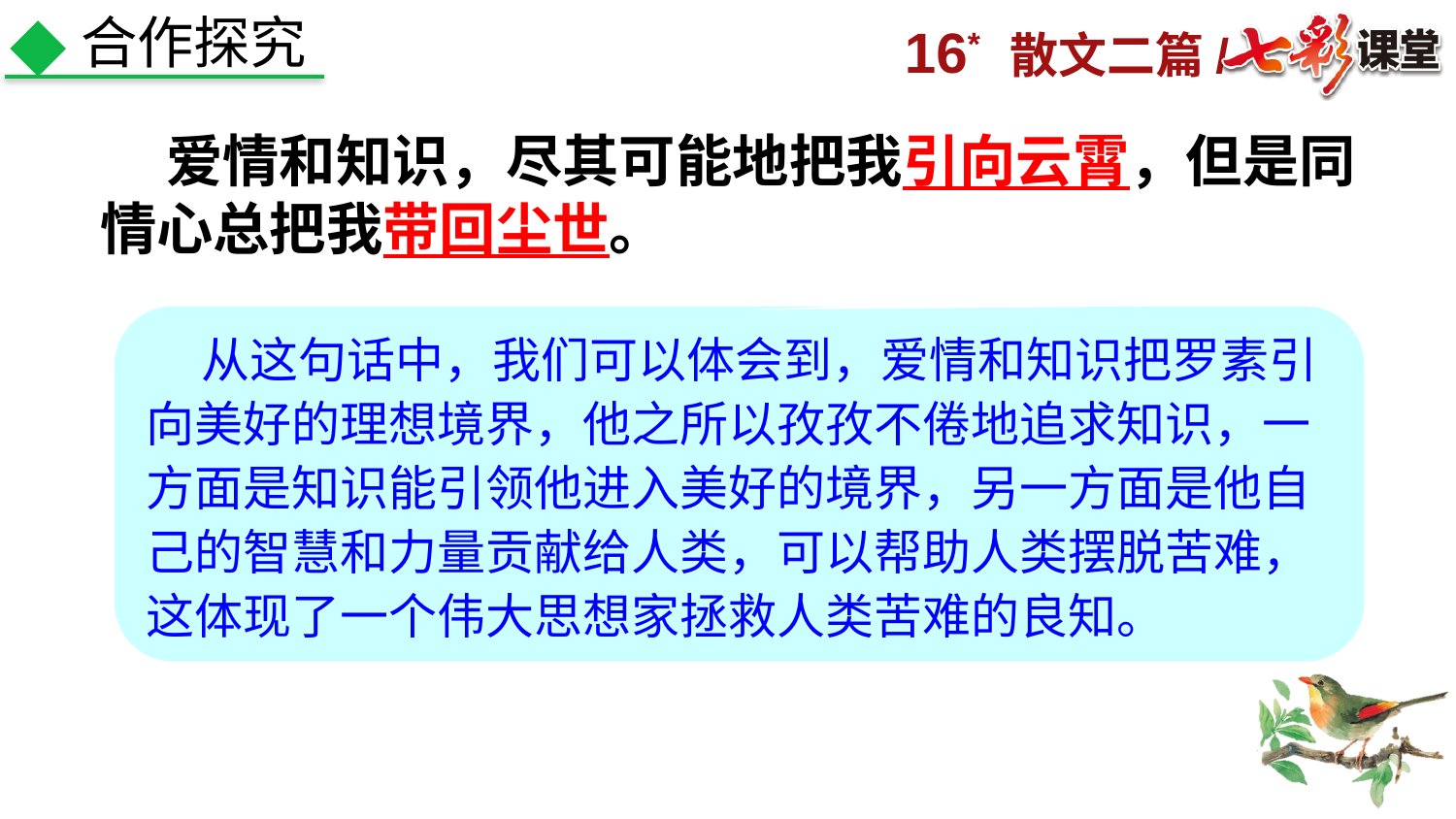

合作探究

    爱情和知识，尽其可能地把我引向云霄，但是同情心总把我带回尘世。
    从这句话中，我们可以体会到，爱情和知识把罗素引向美好的理想境界，他之所以孜孜不倦地追求知识，一方面是知识能引领他进入美好的境界，另一方面是他自己的智慧和力量贡献给人类，可以帮助人类摆脱苦难，这体现了一个伟大思想家拯救人类苦难的良知。